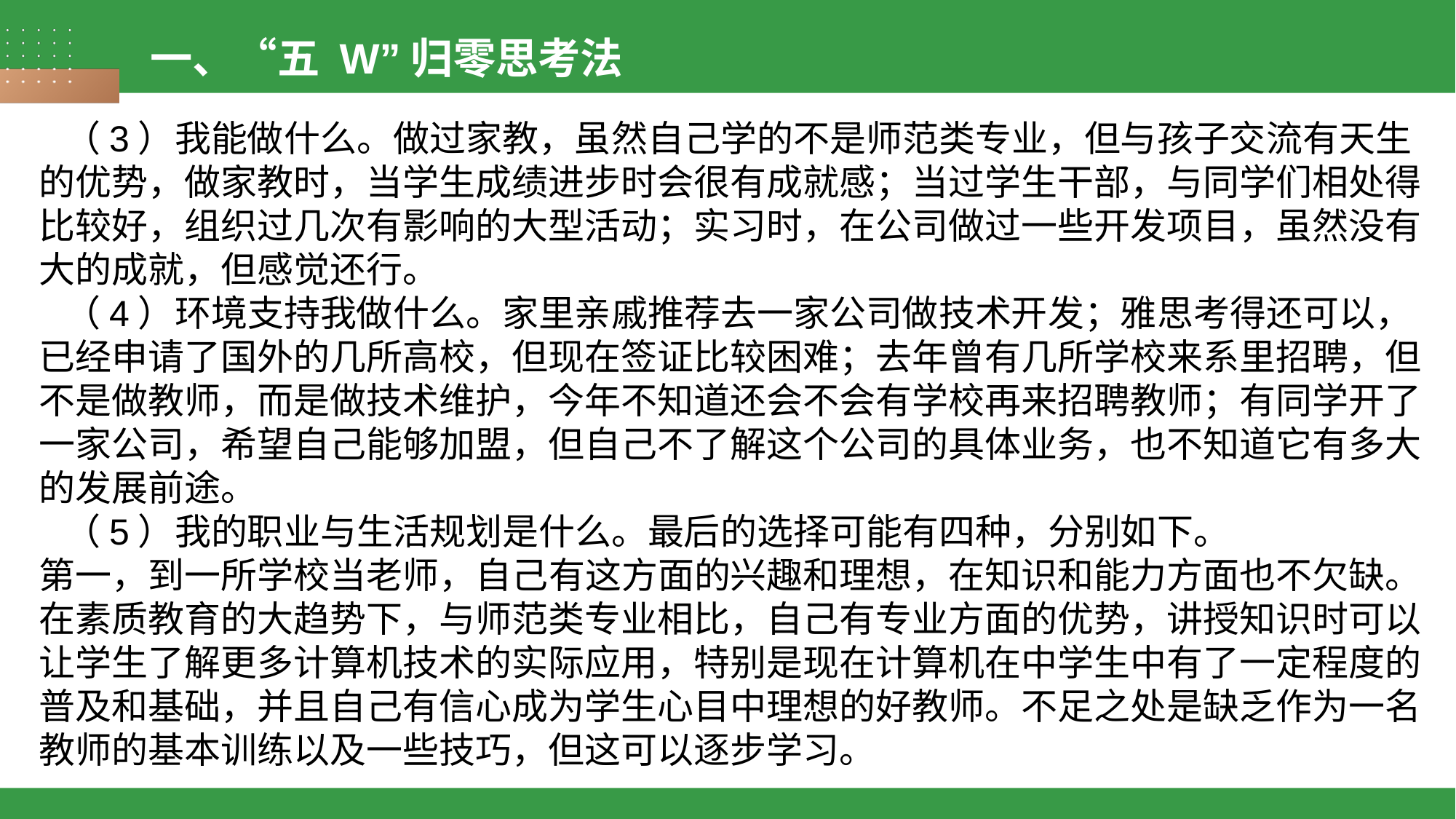

一、“五 W”归零思考法
  （3）我能做什么。做过家教，虽然自己学的不是师范类专业，但与孩子交流有天生的优势，做家教时，当学生成绩进步时会很有成就感；当过学生干部，与同学们相处得比较好，组织过几次有影响的大型活动；实习时，在公司做过一些开发项目，虽然没有大的成就，但感觉还行。
  （4）环境支持我做什么。家里亲戚推荐去一家公司做技术开发；雅思考得还可以，已经申请了国外的几所高校，但现在签证比较困难；去年曾有几所学校来系里招聘，但不是做教师，而是做技术维护，今年不知道还会不会有学校再来招聘教师；有同学开了一家公司，希望自己能够加盟，但自己不了解这个公司的具体业务，也不知道它有多大的发展前途。
  （5）我的职业与生活规划是什么。最后的选择可能有四种，分别如下。
第一，到一所学校当老师，自己有这方面的兴趣和理想，在知识和能力方面也不欠缺。在素质教育的大趋势下，与师范类专业相比，自己有专业方面的优势，讲授知识时可以让学生了解更多计算机技术的实际应用，特别是现在计算机在中学生中有了一定程度的普及和基础，并且自己有信心成为学生心目中理想的好教师。不足之处是缺乏作为一名教师的基本训练以及一些技巧，但这可以逐步学习。